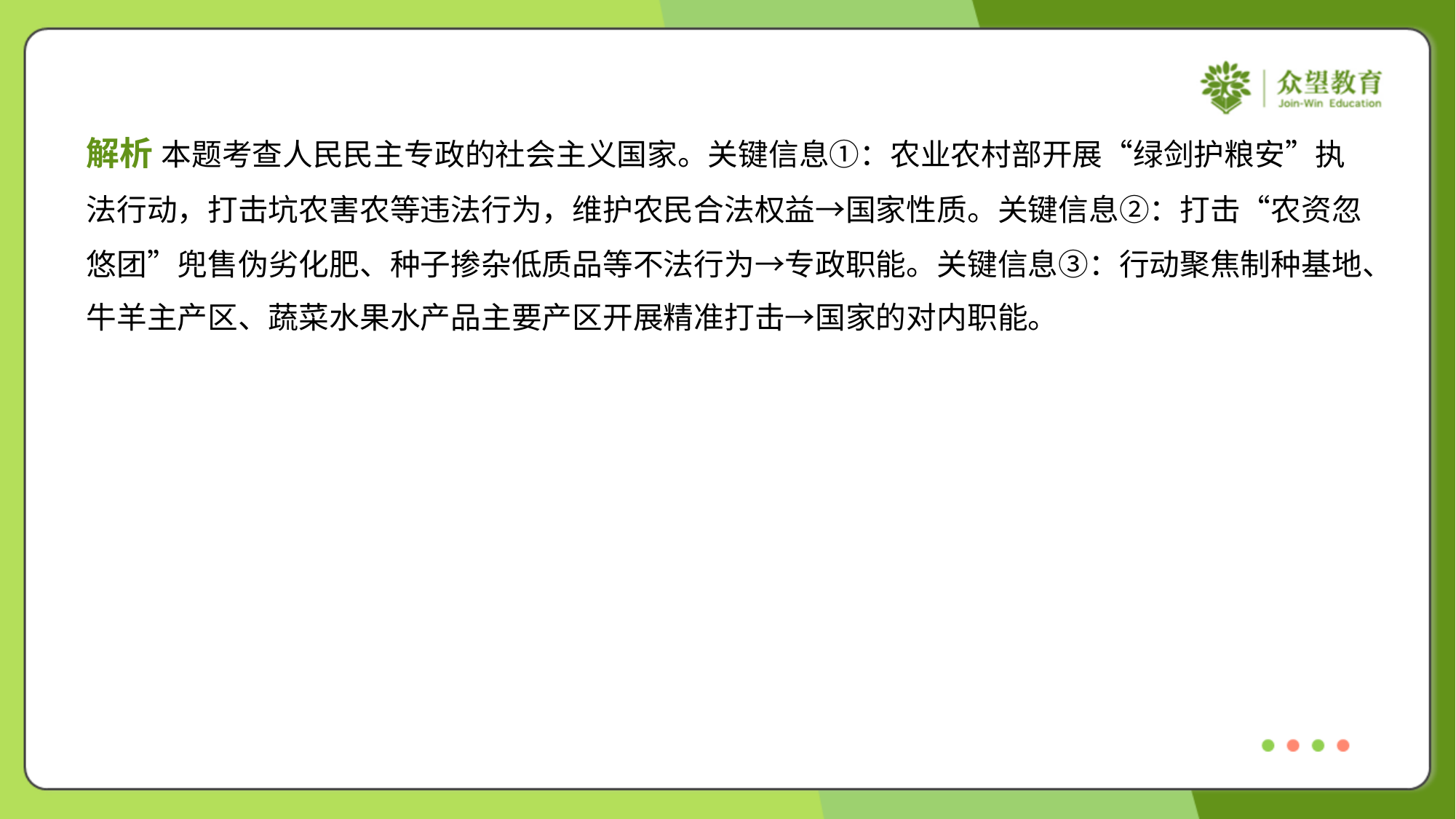

解析 本题考查人民民主专政的社会主义国家。关键信息①：农业农村部开展“绿剑护粮安”执
法行动，打击坑农害农等违法行为，维护农民合法权益→国家性质。关键信息②：打击“农资忽
悠团”兜售伪劣化肥、种子掺杂低质品等不法行为→专政职能。关键信息③：行动聚焦制种基地、
牛羊主产区、蔬菜水果水产品主要产区开展精准打击→国家的对内职能。